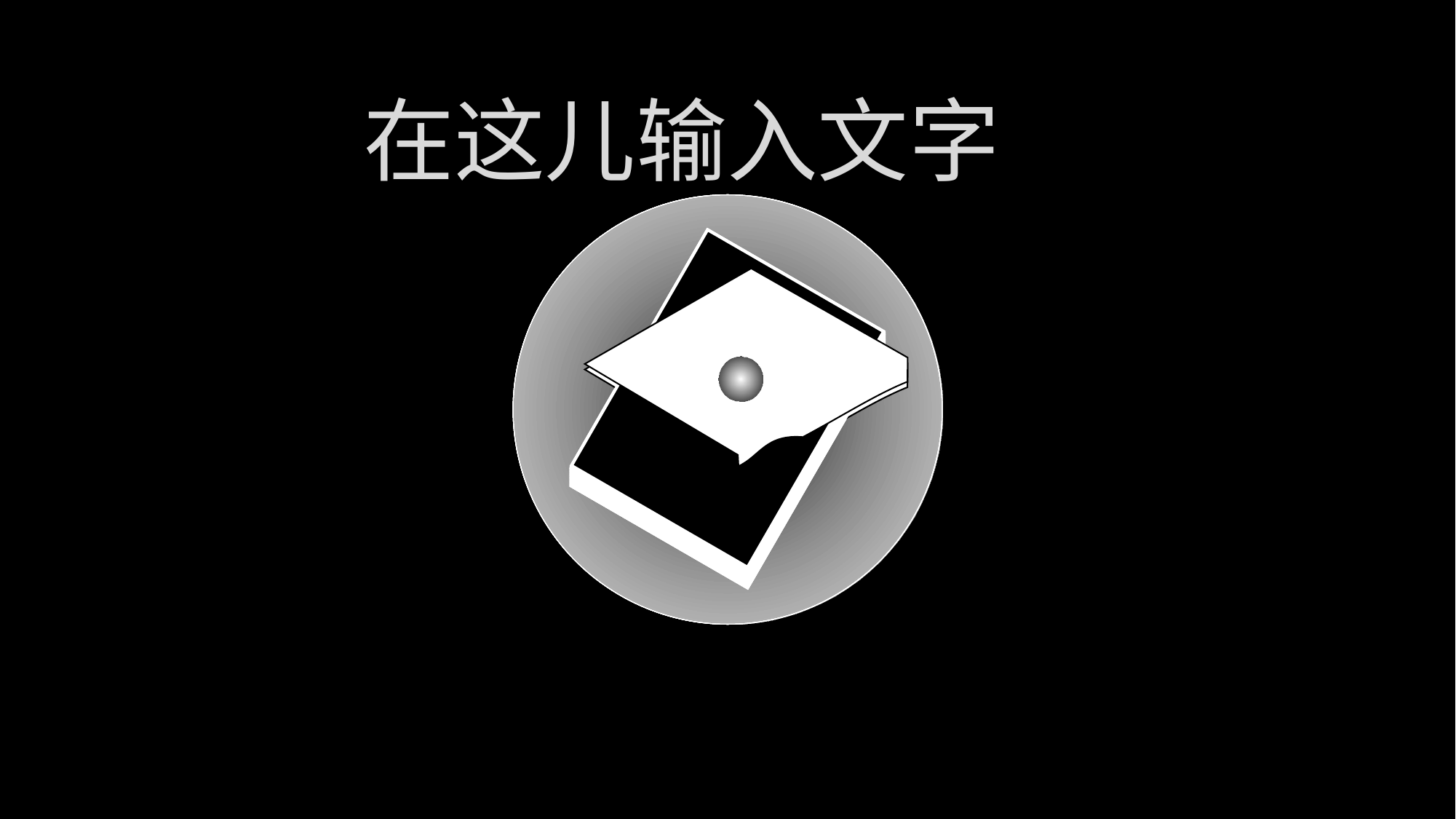

在这儿输入文字

●●●●●●●●●●●●●●●●●●●●
●●●●●●●●●●●●●●●●●●●●
●●●●●●●●●●●●●●●●●●●●

●●●●●●●●●●●●●●●●●●●●●●●●●●●●●●●●●●●●●●●●●●●●●●●●●●●●●●●●●●●●●●●●●●●●●●●●●●●●●●●●●●●●●●●●●●●●●●●●●●●●●●●●●●●●●●●●●●●●●●●●●●●●●●●●●●●●●●●●●●●●●●●●●●●●●●●●●●●●●●●●●●●●●●●●●●●●●●●●●●●●●●●●●●●●●●●●●●●●●●●●●●●●●●●●●●●●●●●●●●●●●●●●●●●●●●●●●●●●●●●●●●●●●●●●●●●●●●●●●●●●●●●●●●●●●●●●●●●●●●●●●●●●●●●●●●●●●●●●●●●●
●●●●●●●●●●●●●●●●●●●●●●●●●●●●●●●●●●●●●●●●●●●●●●●●●●●●●●●●●●●●●●●●●●●●●●●●●●●●●●●●●●●●●●●●●●●●●●●●●●●●●●●●●●●●●●●●●●●●●●●●●●●●●●●●●●●●●●●●●●●●●●●●●●●●●●●●●●●●●●●●●●●●●●●●●●●●●●●●●●●●●●●●●●●●●●●●●●●●●●●●●●●●●●●●●●●●●●●●●●●●●●●●●●●●●●●●●●●●●●●●●●●●●●●●●●●●●●●●●●●●●●●●●●●●●●●●●●●●●●●●●●●●●●●●●●●●●●●●●●●●
●●●●●●●●●●●●●●●●●●●●●●●●●●●●●●●●●●●●●●●●●●●●●●●●●●●●●●●●●●●●●●●●●●●●●●●●●●●●●●●●●●●●●●●●●●●●●●●●●●●●●●●●●●●●●●●●●●●●●●●●●●●●●●●●●●●●●●●●●●●●●●●●●●●●●●●●●●●●●●●●●●●●●●●●●●●●●●●●●●●●●●●●●●●●●●●●●●●●●●●●●●●●●●●●●●●●●●●●●●●●●●●●●●●●●●●●●●●●●●●●●●●●●●●●●●●●●●●●●●●●●●●●●●●●●●●●●●●●●●●●●●●●●●●●●●●●●●●●●●●●
●●●●●●●●●●●●●●●●●●●●●●●●●●●●●●●●●●●●●●●●●●●●●●●●●●●●●●●●●●●●●●●●●●●●●●●●●●●●●●●●●●●●●●●●●●●●●●●●●●●●●●●●●●●●●●●●●●●●●●●●●●●●●●●●●●●●●●●●●●●●●●●●●●●●●●●●●●●●●●●●●●●●●●●●●●●●●●●●●●●●●●●●●●●●●●●●●●●●●●●●●●●●●●●●●●●●●●●●●●●●●●●●●●●●●●●●●●●●●●●●●●●●●●●●●●●●●●●●●●●●●●●●●●●●●●●●●●●●●●●●●●●●●●●●●●●●●●●●●●●●
●●●●●●●●●●●●●●●●●●●●●●●●●●●●●●●●●●●●●●●●●●●●●●●●●●●●●●●●●●●●●●●●●●●●●●●●●●●●●●●●●●●●●●●●●●●●●●●●●●●●●●●●●●●●●●●●●●●●●●●●●●●●●●●●●●●●●●●●●●●●●●●●●●●●●●●●●●●●●●●●●●●●●●●●●●●●●●●●●●●●●●●●●●●●●●●●●●●●●●●●●●●●●●●●●●●●●●●●●●●●●●●●●●●●●●●●●●●●●●●●●●●●●●●●●●●●●●●●●●●●●●●●●●●●●●●●●●●●●●●●●●●●●●●●●●●●●●●●●●●●
●●●●●●●●●●●●●●●●●●●●●●●●●●●●●●●●●●●●●●●●●●●●●●●●●●●●●●●●●●●●●●●●●●●●●●●●●●●●●●●●●●●●●●●●●●●●●●●●●●●●●●●●●●●●●●●●●●●●●●●●●●●●●●●●●●●●●●●●●●●●●●●●●●●●●●●●●●●●●●●●●●●●●●●●●●●●●●●●●●●●●●●●●●●●●●●●●●●●●●●●●●●●●●●●●●●●●●●●●●●●●●●●●●●●●●●●●●●●●●●●●●●●●●●●●●●●●●●●●●●●●●●●●●●●●●●●●●●●●●●●●●●●●●●●●●●●●●●●●●●●
●●●●●●●●●●●●●●●●●●●●●●●●●●●●●●●●●●●●●●●●●●●●●●●●●●●●●●●●●●●●●●●●●●●●●●●●●●●●●●●●●●●●●●●●●●●●●●●●●●●●●●●●●●●●●●●●●●●●●●●●●●●●●●●●●●●●●●●●●●●●●●●●●●●●●●●●●●●●●●●●●●●●●●●●●●●●●●●●●●●●●●●●●●●●●●●●●●●●●●●●●●●●●●●●●●●●●●●●●●●●●●●●●●●●●●●●●●●●●●●●●●●●●●●●●●●●●●●●●●●●●●●●●●●●●●●●●●●●●●●●●●●●●●●●●●●●●●●●●●●●
●●●●●●●●●●●●●●●●●●●●●●●●●●●●●●●●●●●●●●●●●●●●●●●●●●●●●●●●●●●●●●●●●●●●●●●●●●●●●●●●●●●●●●●●●●●●●●●●●●●●●●●●●●●●●●●●●●●●●●●●●●●●●●●●●●●●●●●●●●●●●●●●●●●●●●●●●●●●●●●●●●●●●●●●●●●●●●●●●●●●●●●●●●●●●●●●●●●●●●●●●●●●●●●●●●●●●●●●●●●●●●●●●●●●●●●●●●●●●●●●●●●●●●●●●●●●●●●●●●●●●●●●●●●●●●●●●●●●●●●●●●●●●●●●●●●●●●●●●●●●
●●●●●●●●●●●●●●●●●●●●●●●●●●●●●●●●●●●●●●●●●●●●●●●●●●●●●●●●●●●●●●●●●●●●●●●●●●●●●●●●●●●●●●●●●●●●●●●●●●●●●●●●●●●●●●●●●●●●●●●●●●●●●●●●●●●●●●●●●●●●●●●●●●●●●●●●●●●●●●●●●●●●●●●●●●●●●●●●●●●●●●●●●●●●●●●●●●●●●●●●●●●●●●●●●●●●●●●●●●●●●●●●●●●●●●●●●●●●●●●●●●●●●●●●●●●●●●●●●●●●●●●●●●●●●●●●●●●●●●●●●●●●●●●●●●●●●●●●●●●●
●●●●●●●●●●●●●●●●●●●●●●●●●●●●●●●●●●●●●●●●●●●●●●●●●●●●●●●●●●●●●●●●●●●●●●●●●●●●●●●●●●●●●●●●●●●●●●●●●●●●●●●●●●●●●●●●●●●●●●●●●●●●●●●●●●●●●●●●●●●●●●●●●●●●●●●●●●●●●●●●●●●●●●●●●●●●●●●●●●●●●●●●●●●●●●●●●●●●●●●●●●●●●●●●●●●●●●●●●●●●●●●●●●●●●●●●●●●●●●●●●●●●●●●●●●●●●●●●●●●●●●●●●●●●●●●●●●●●●●●●●●●●●●●●●●●●●●●●●●●●
●●●●●●●●●●●●●●●●●●●●●●●●●●●●●●●●●●●●●●●●●●●●●●●●●●●●●●●●●●●●●●●●●●●●●●●●●●●●●●●●●●●●●●●●●●●●●●●●●●●●●●●●●●●●●●●●●●●●●●●●●●●●●●●●●●●●●●●●●●●●●●●●●●●●●●●●●●●●●●●●●●●●●●●●●●●●●●●●●●●●●●●●●●●●●●●●●●●●●●●●●●●●●●●●●●●●●●●●●●●●●●●●●●●●●●●●●●●●●●●●●●●●●●●●●●●●●●●●●●●●●●●●●●●●●●●●●●●●●●●●●●●●●●●●●●●●●●●●●●●●

●●●●●●●●●●●●●●●●●●●●
●●●●●●●●●●●●●●●●●●●●